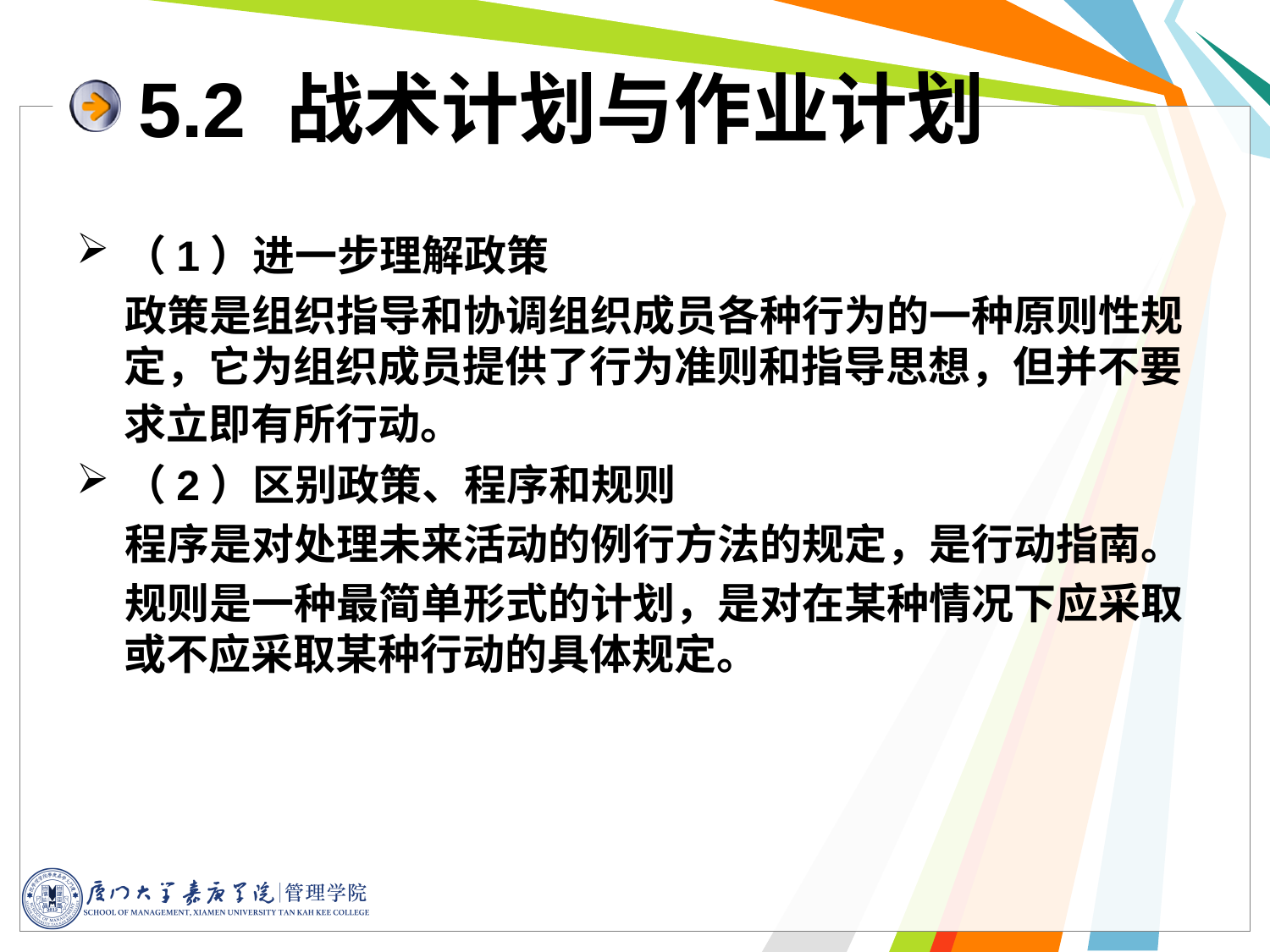

5.2 战术计划与作业计划
（1）进一步理解政策
    政策是组织指导和协调组织成员各种行为的一种原则性规定，它为组织成员提供了行为准则和指导思想，但并不要求立即有所行动。
（2）区别政策、程序和规则
    程序是对处理未来活动的例行方法的规定，是行动指南。
    规则是一种最简单形式的计划，是对在某种情况下应采取或不应采取某种行动的具体规定。